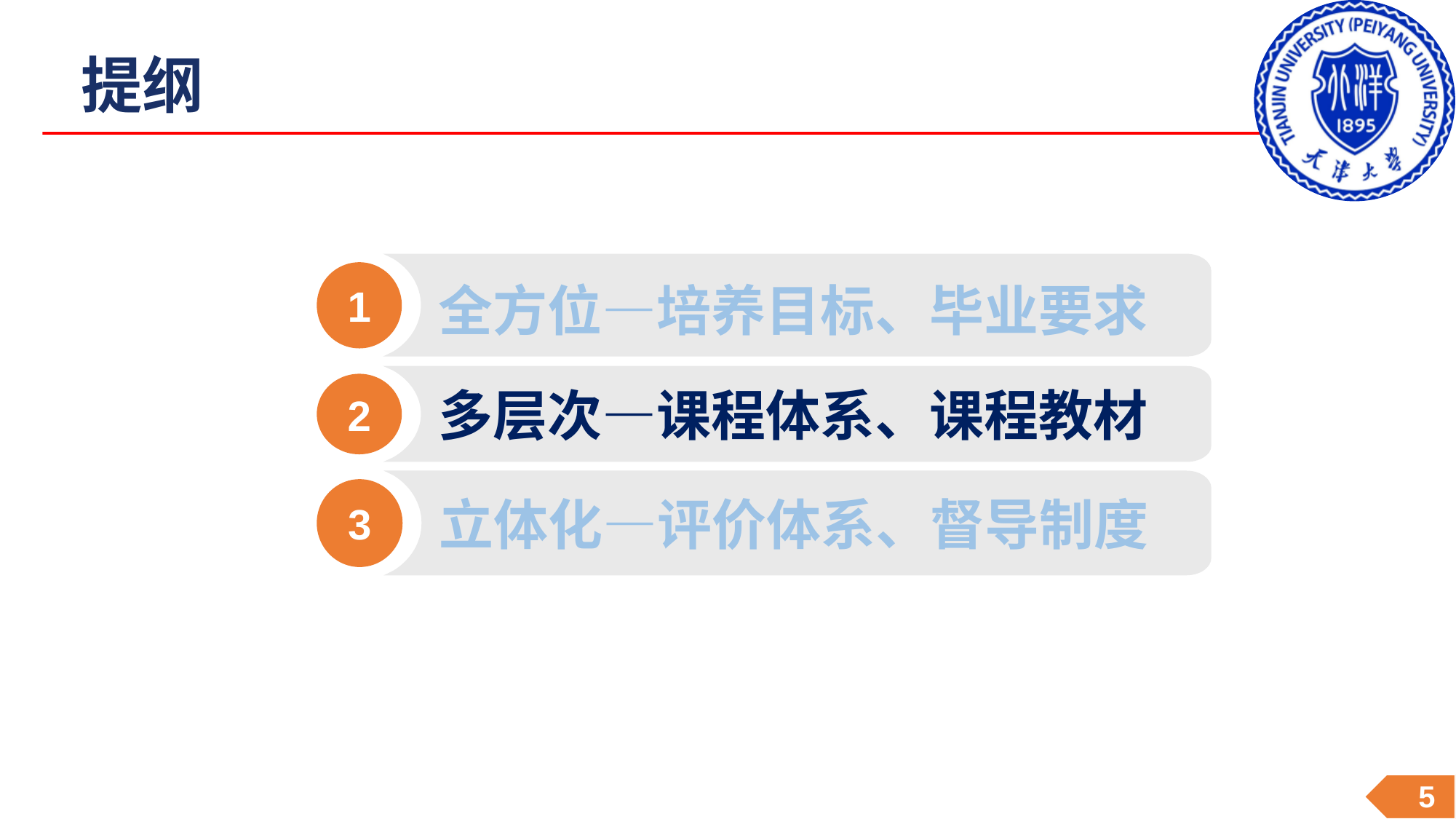

提纲

 全方位—培养目标、毕业要求

1
 多层次—课程体系、课程教材
2
  立体化—评价体系、督导制度
3
5